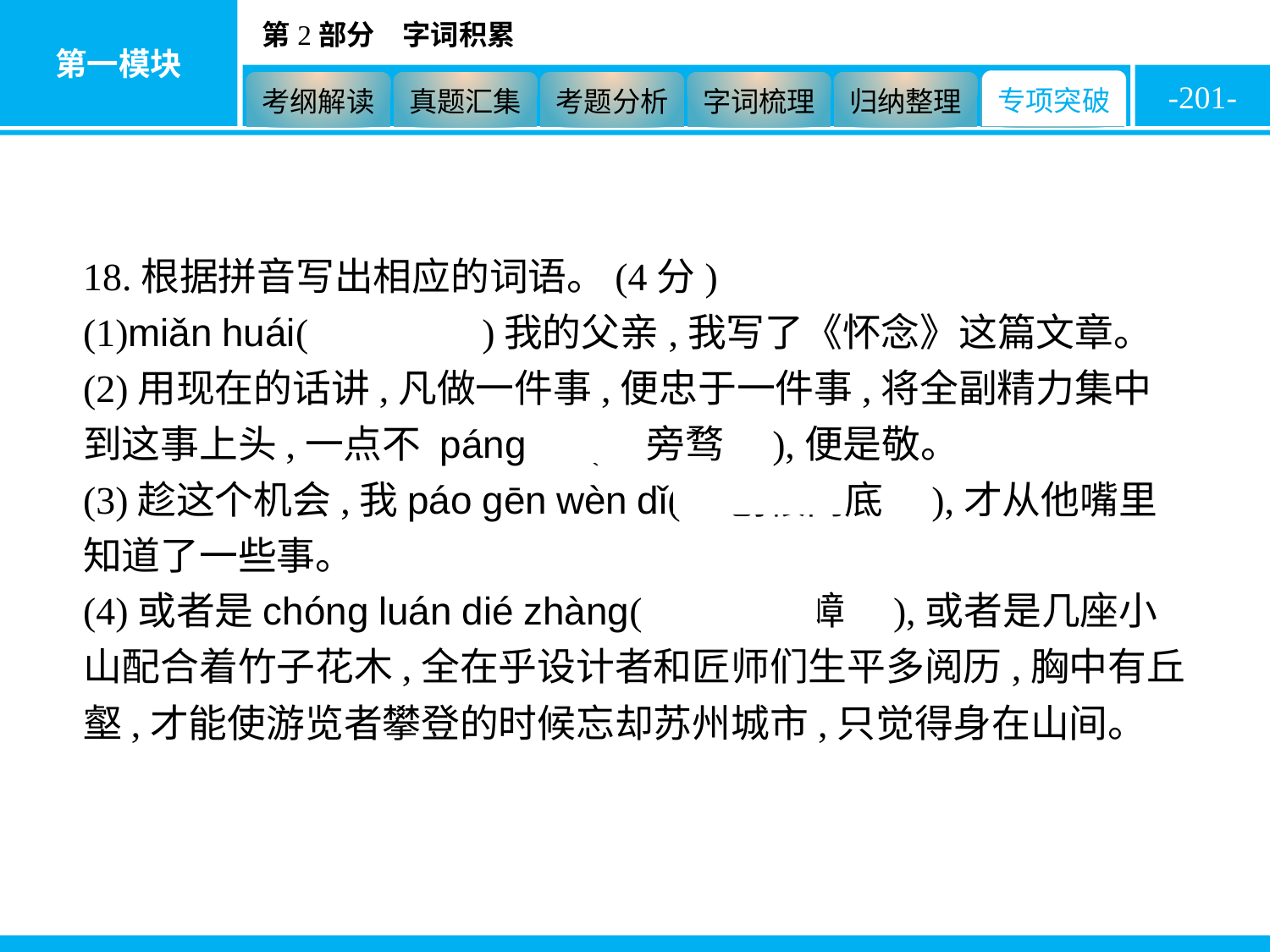

-201-
18.根据拼音写出相应的词语。(4分)
(1)miǎn huái(　缅怀　)我的父亲,我写了《怀念》这篇文章。
(2)用现在的话讲,凡做一件事,便忠于一件事,将全副精力集中到这事上头,一点不 páng wù(　旁骛　),便是敬。
(3)趁这个机会,我páo gēn wèn dǐ(　刨根问底　),才从他嘴里知道了一些事。
(4)或者是chóng luán dié zhàng(　重峦叠嶂　),或者是几座小山配合着竹子花木,全在乎设计者和匠师们生平多阅历,胸中有丘壑,才能使游览者攀登的时候忘却苏州城市,只觉得身在山间。